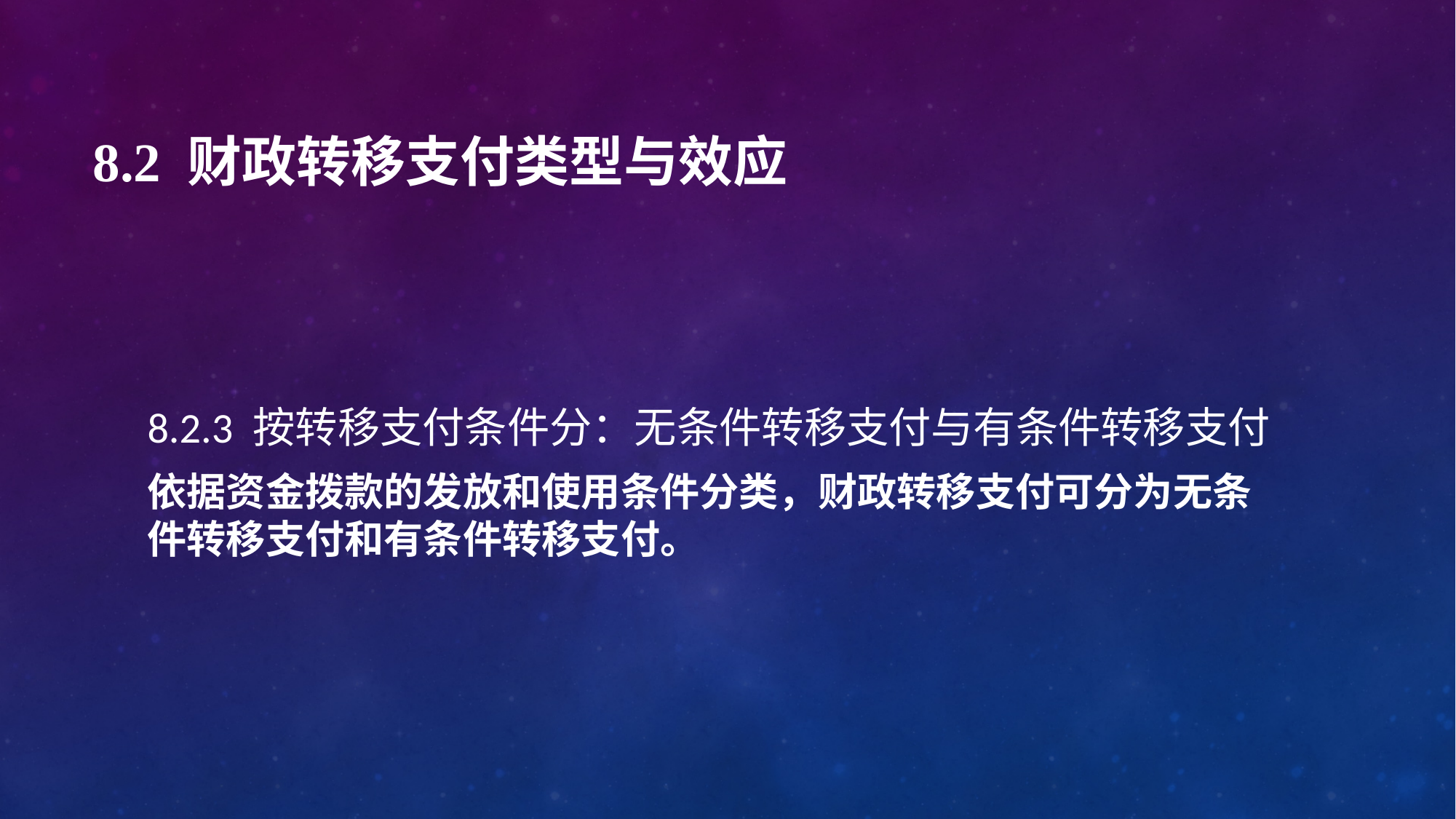

# 8.2 财政转移支付类型与效应
8.2.3 按转移支付条件分：无条件转移支付与有条件转移支付
依据资金拨款的发放和使用条件分类，财政转移支付可分为无条件转移支付和有条件转移支付。